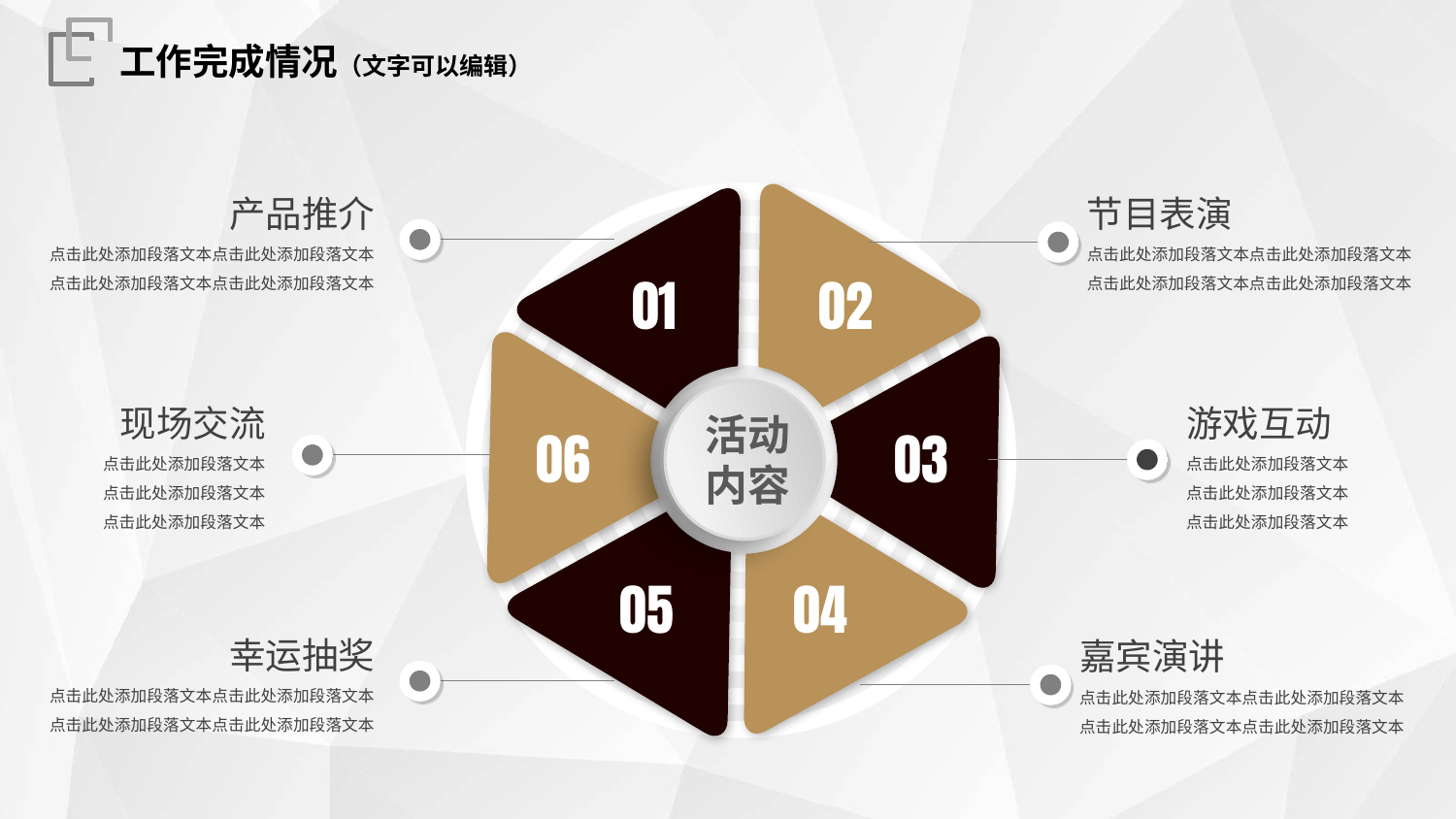

工作完成情况（文字可以编辑）

02

01

06

03

04

05
产品推介
点击此处添加段落文本点击此处添加段落文本
点击此处添加段落文本点击此处添加段落文本
节目表演
点击此处添加段落文本点击此处添加段落文本
点击此处添加段落文本点击此处添加段落文本

现场交流
点击此处添加段落文本
点击此处添加段落文本
点击此处添加段落文本
游戏互动
点击此处添加段落文本
点击此处添加段落文本
点击此处添加段落文本

活动
内容

幸运抽奖
点击此处添加段落文本点击此处添加段落文本
点击此处添加段落文本点击此处添加段落文本
嘉宾演讲
点击此处添加段落文本点击此处添加段落文本
点击此处添加段落文本点击此处添加段落文本